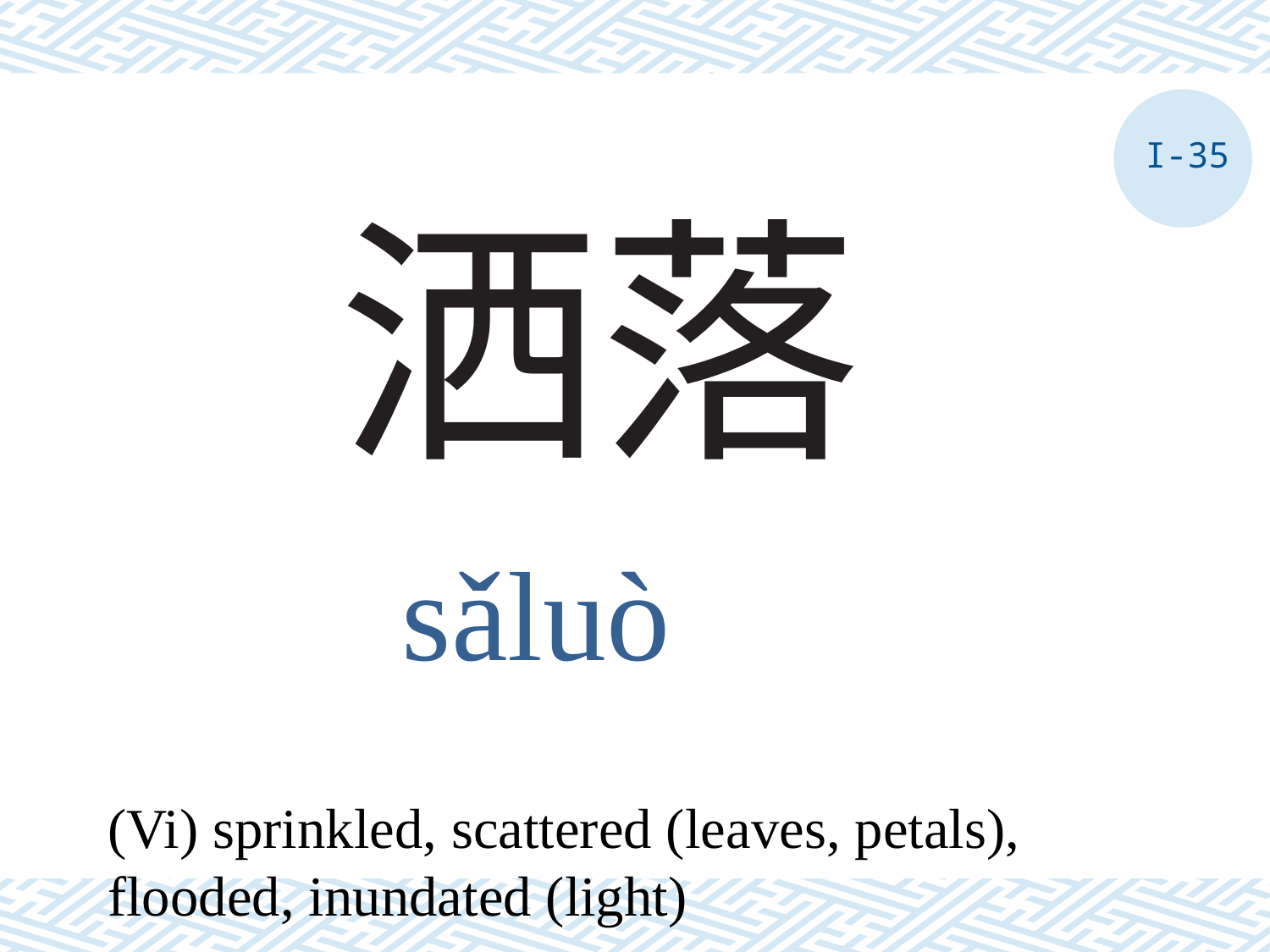

I-35

# 洒落
sǎluò
(Vi) sprinkled, scattered (leaves, petals), flooded, inundated (light)